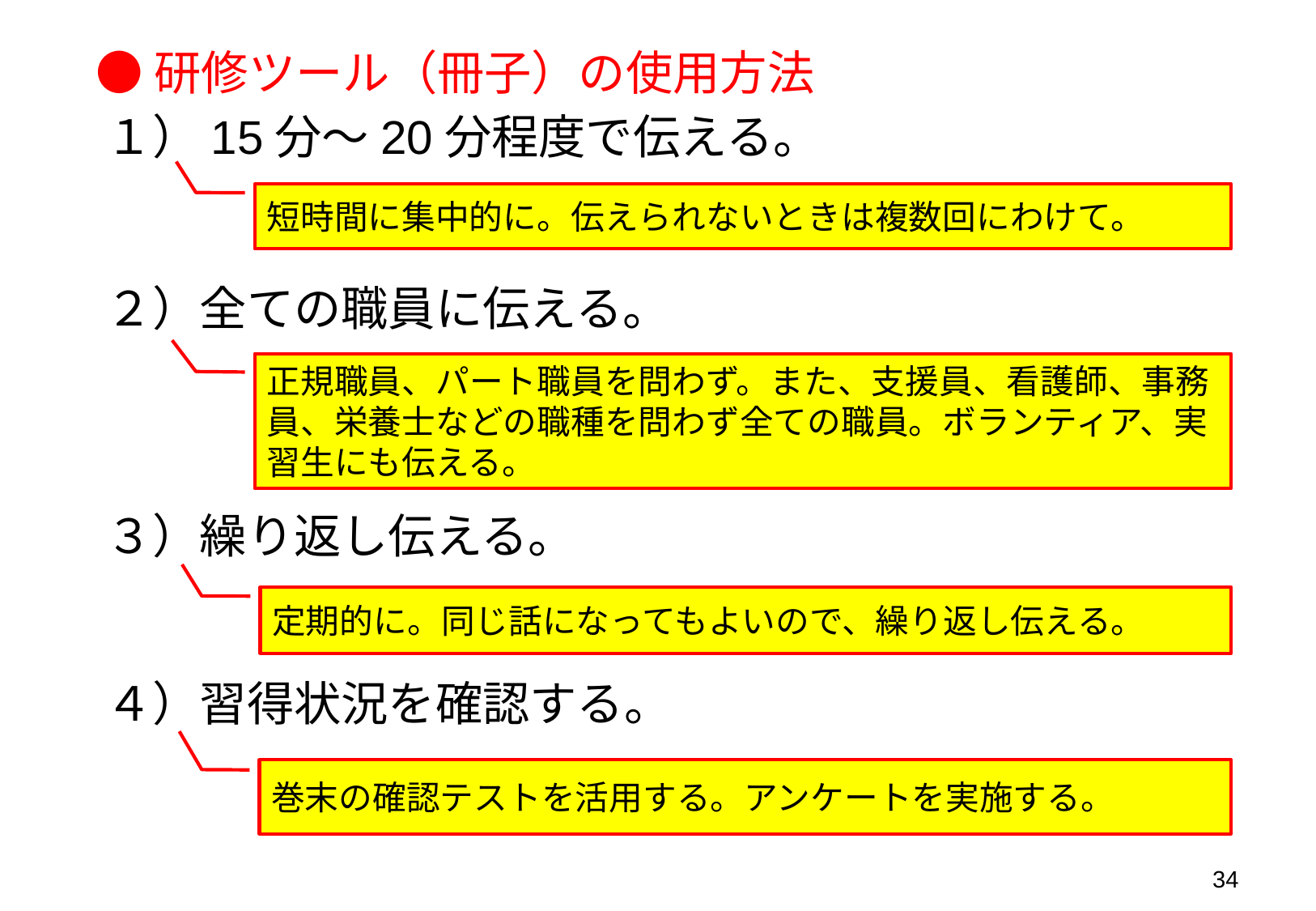

●研修ツール（冊子）の使用方法
１）15分～20分程度で伝える。
短時間に集中的に。伝えられないときは複数回にわけて。
２）全ての職員に伝える。
正規職員、パート職員を問わず。また、支援員、看護師、事務員、栄養士などの職種を問わず全ての職員。ボランティア、実習生にも伝える。
３）繰り返し伝える。
定期的に。同じ話になってもよいので、繰り返し伝える。
４）習得状況を確認する。
巻末の確認テストを活用する。アンケートを実施する。
34